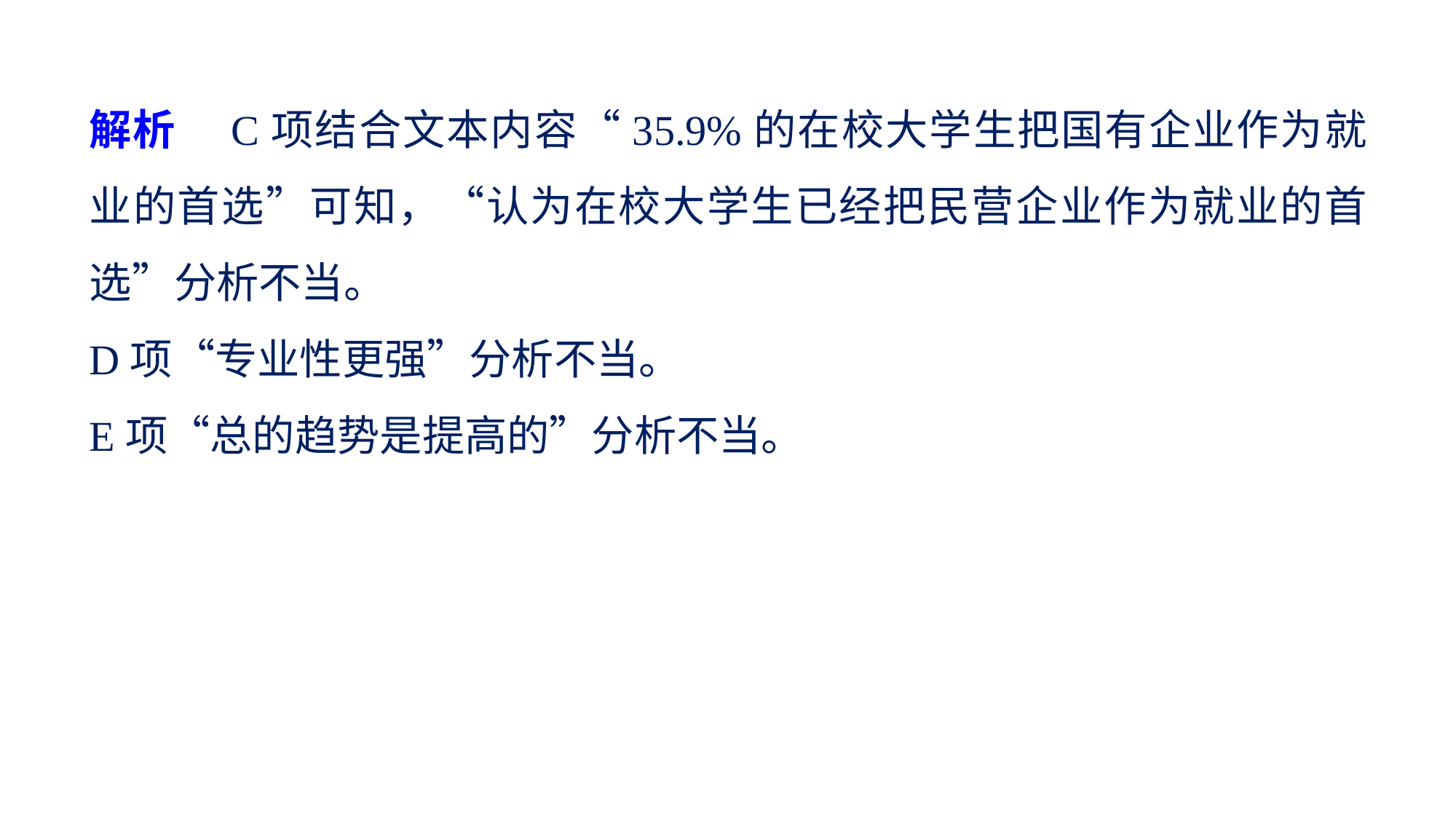

解析　C项结合文本内容“35.9%的在校大学生把国有企业作为就业的首选”可知，“认为在校大学生已经把民营企业作为就业的首选”分析不当。
D项“专业性更强”分析不当。
E项“总的趋势是提高的”分析不当。